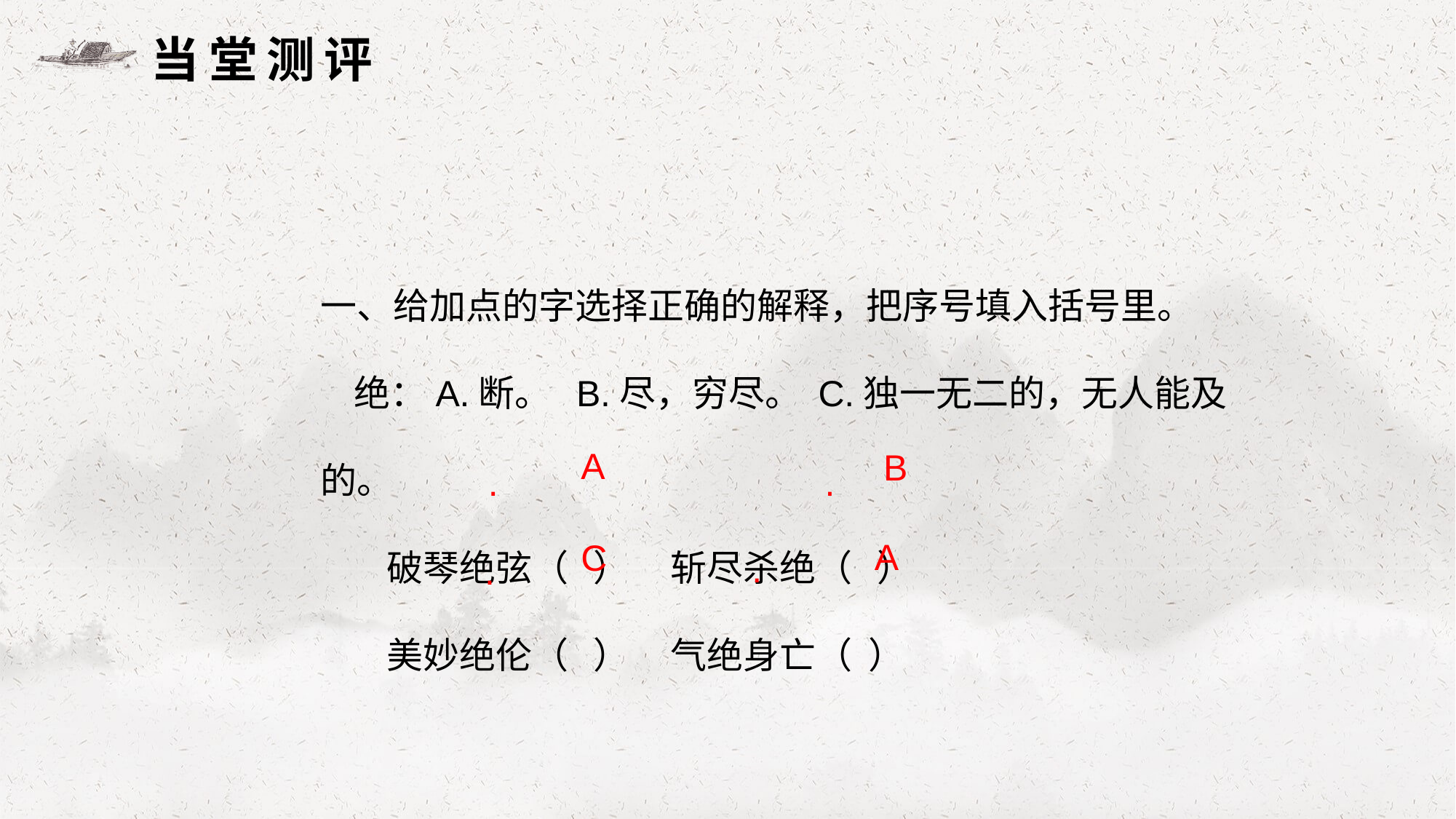

当堂测评
一、给加点的字选择正确的解释，把序号填入括号里。
   绝：A.断。  B.尽，穷尽。 C.独一无二的，无人能及的。
       破琴绝弦（   ）     斩尽杀绝（   ）
       美妙绝伦（   ）     气绝身亡（  ）
A
B
.
.
A
C
.
.